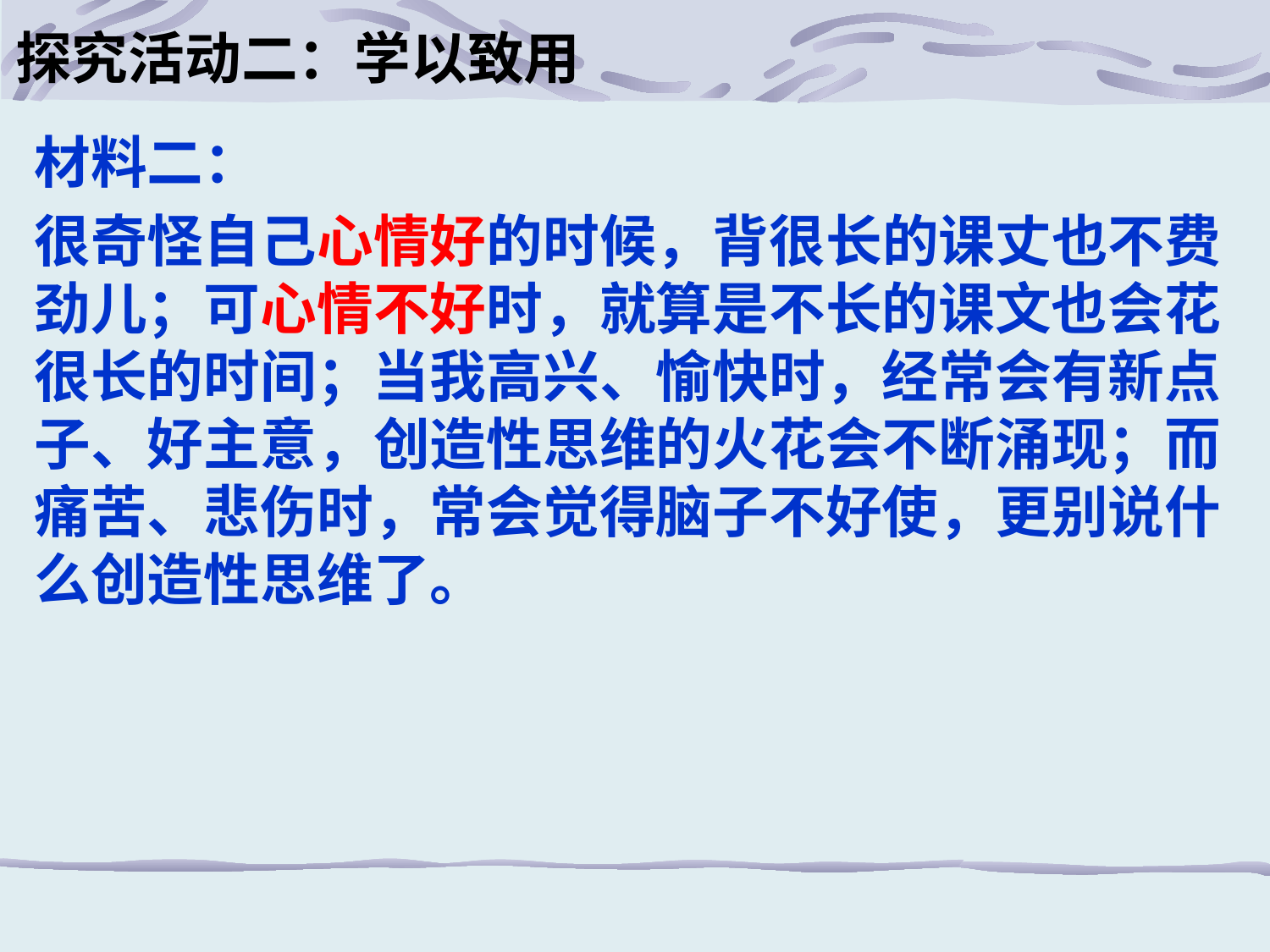

探究活动二：学以致用
材料二：
很奇怪自己心情好的时候，背很长的课丈也不费劲儿；可心情不好时，就算是不长的课文也会花很长的时间；当我高兴、愉快时，经常会有新点子、好主意，创造性思维的火花会不断涌现；而痛苦、悲伤时，常会觉得脑子不好使，更别说什么创造性思维了。